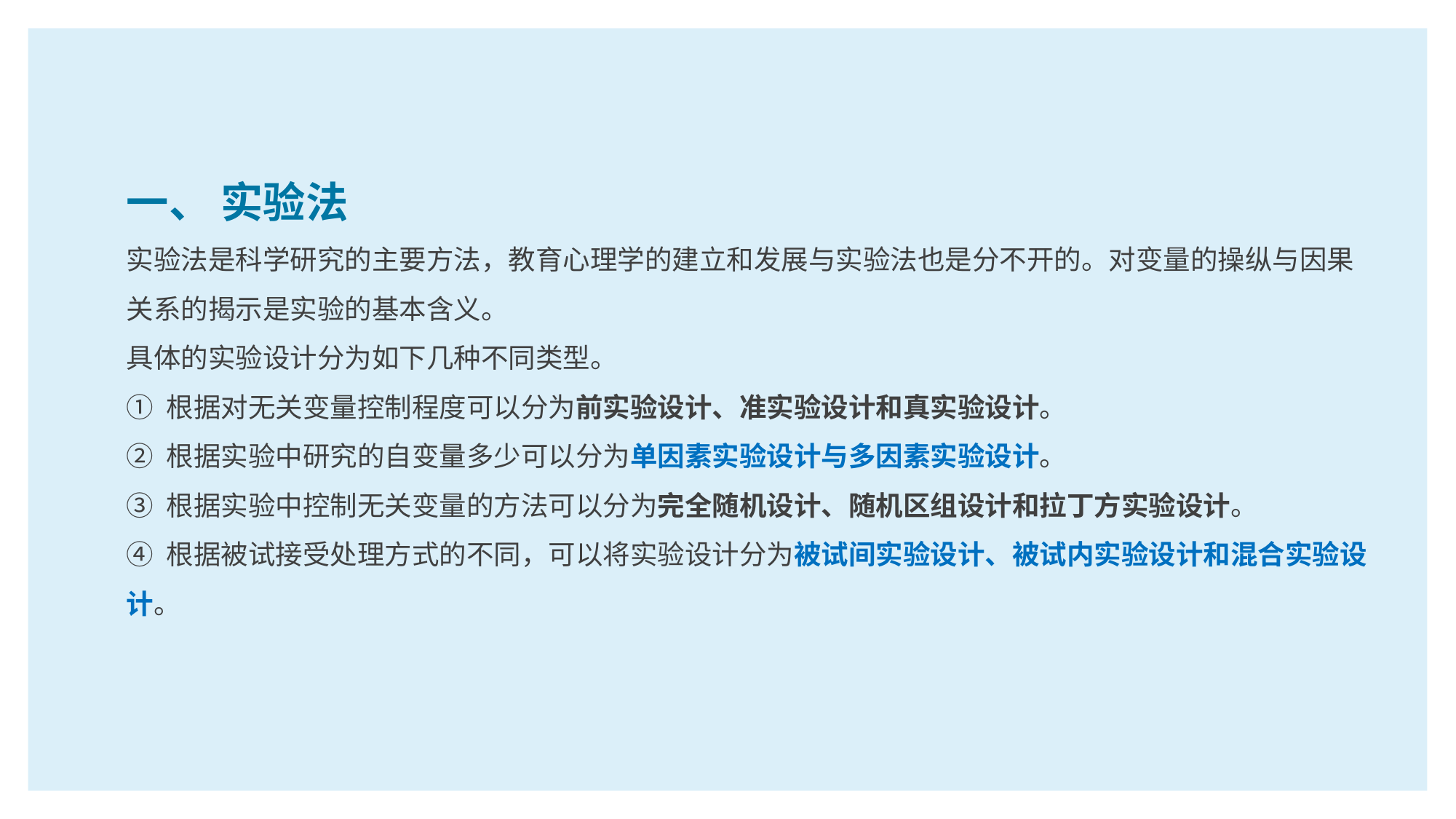

一、 实验法
实验法是科学研究的主要方法，教育心理学的建立和发展与实验法也是分不开的。对变量的操纵与因果关系的揭示是实验的基本含义。
具体的实验设计分为如下几种不同类型。
① 根据对无关变量控制程度可以分为前实验设计、准实验设计和真实验设计。
② 根据实验中研究的自变量多少可以分为单因素实验设计与多因素实验设计。
③ 根据实验中控制无关变量的方法可以分为完全随机设计、随机区组设计和拉丁方实验设计。
④ 根据被试接受处理方式的不同，可以将实验设计分为被试间实验设计、被试内实验设计和混合实验设计。